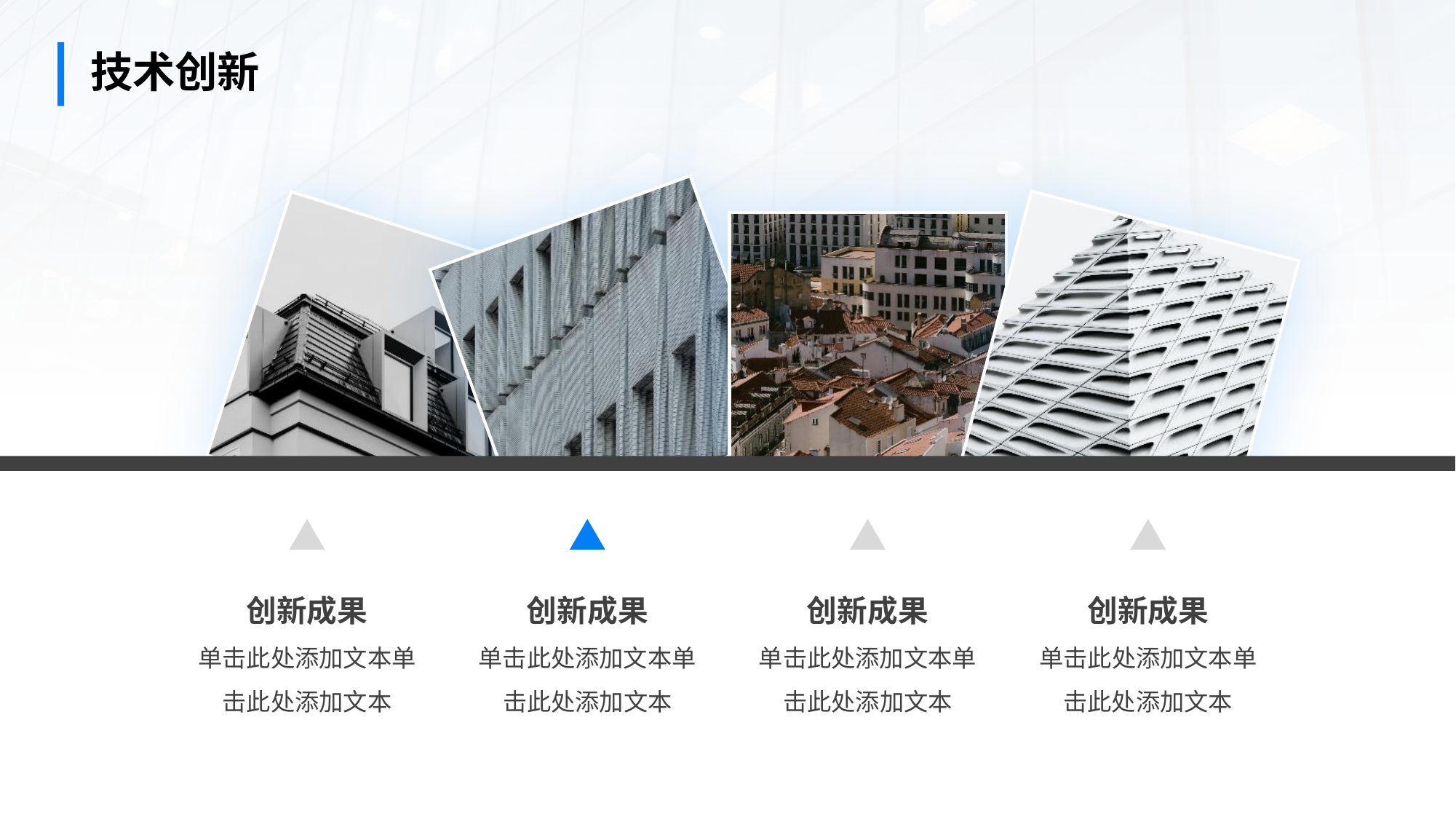

技术创新

创新成果
单击此处添加文本单击此处添加文本
创新成果
单击此处添加文本单击此处添加文本
创新成果
单击此处添加文本单击此处添加文本
创新成果
单击此处添加文本单击此处添加文本